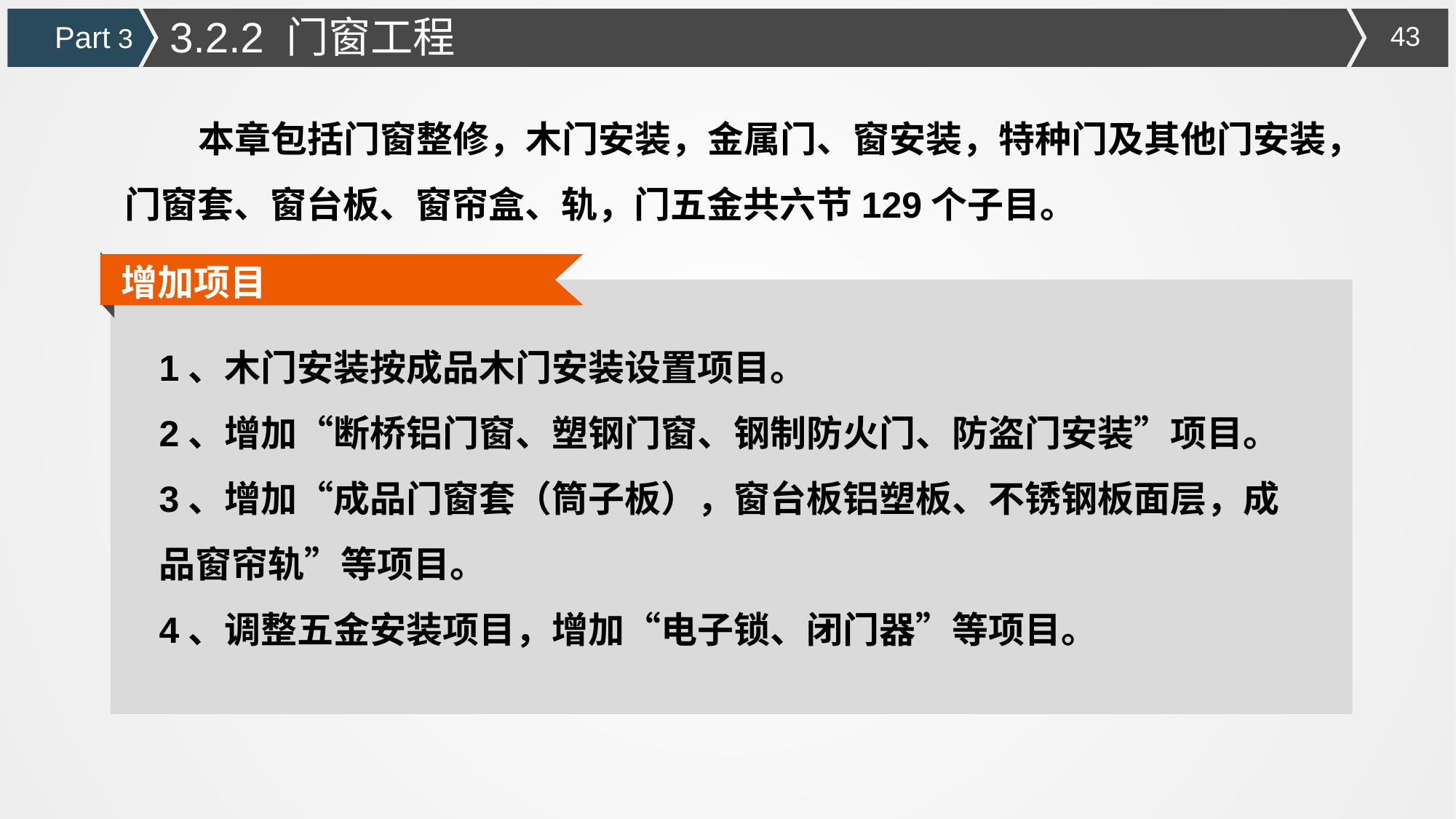

3.2.2 门窗工程

Part 3
    本章包括门窗整修，木门安装，金属门、窗安装，特种门及其他门安装，门窗套、窗台板、窗帘盒、轨，门五金共六节129个子目。

增加项目

1、木门安装按成品木门安装设置项目。
2、增加“断桥铝门窗、塑钢门窗、钢制防火门、防盗门安装”项目。
3、增加“成品门窗套（筒子板），窗台板铝塑板、不锈钢板面层，成品窗帘轨”等项目。
4、调整五金安装项目，增加“电子锁、闭门器”等项目。